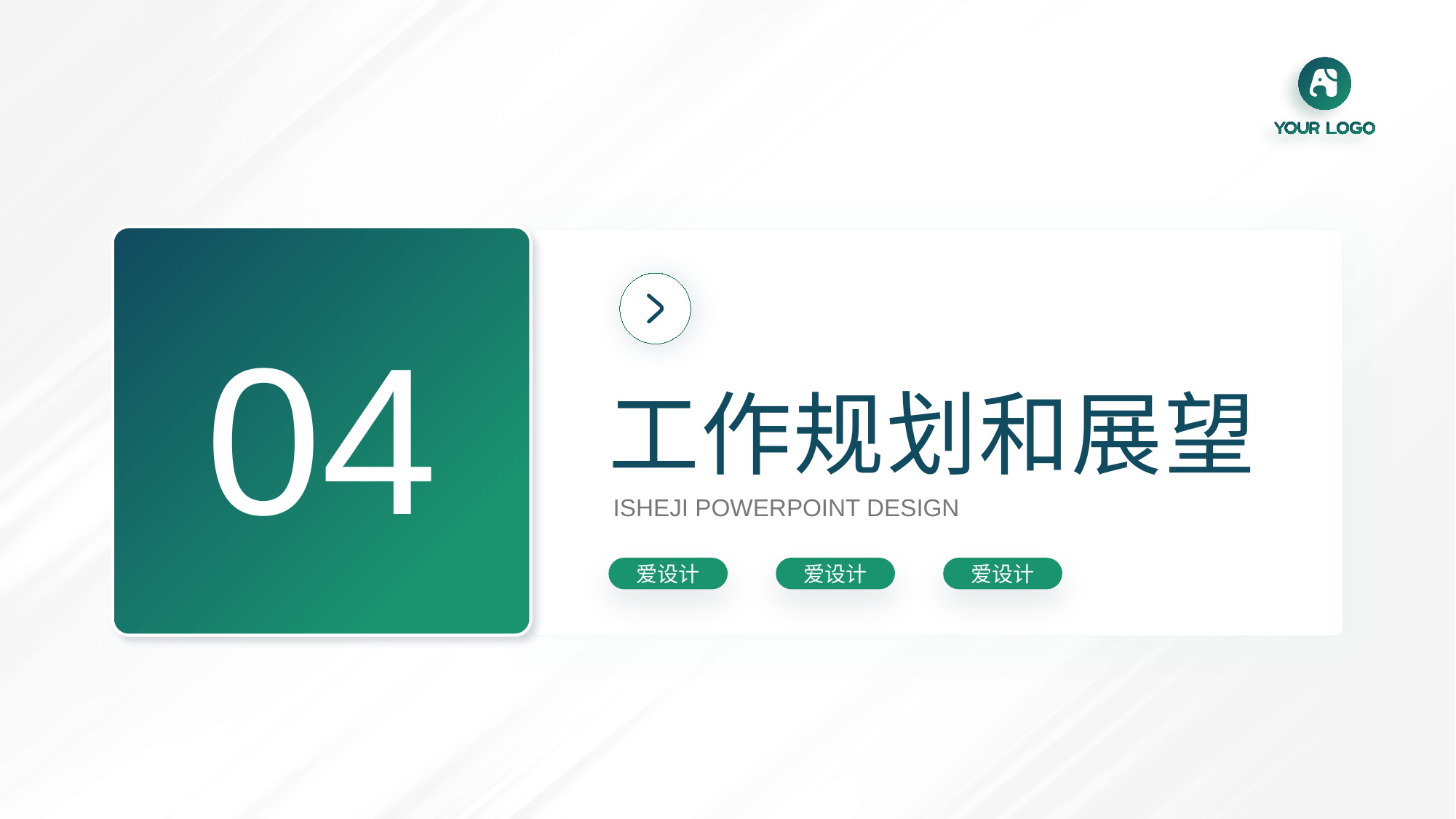

04

工作规划和展望
ISHEJI POWERPOINT DESIGN
爱设计
爱设计
爱设计